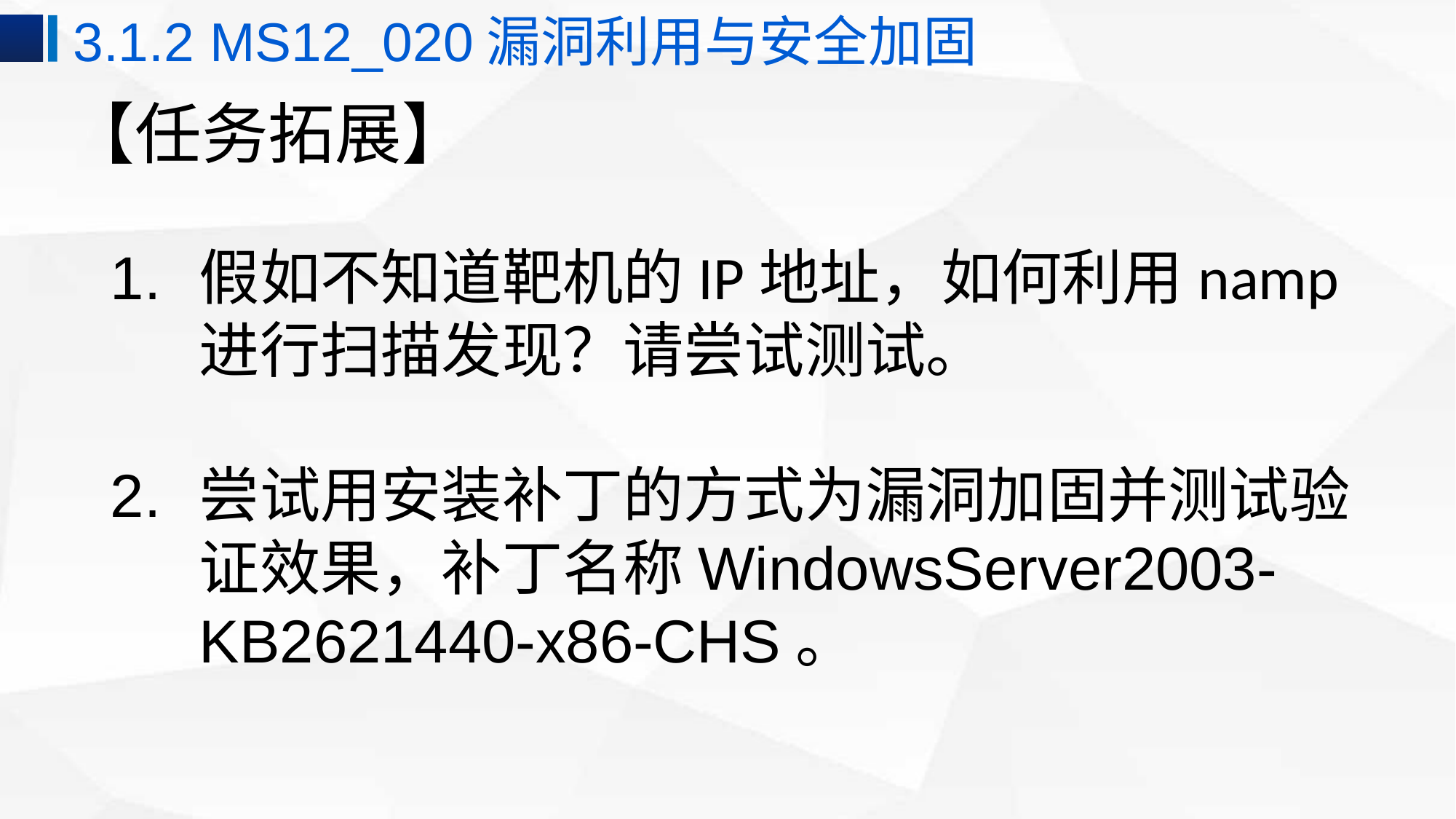

3.1.2 MS12_020漏洞利用与安全加固

# 【任务拓展】
假如不知道靶机的IP地址，如何利用namp进行扫描发现？请尝试测试。

尝试用安装补丁的方式为漏洞加固并测试验证效果，补丁名称WindowsServer2003-KB2621440-x86-CHS。